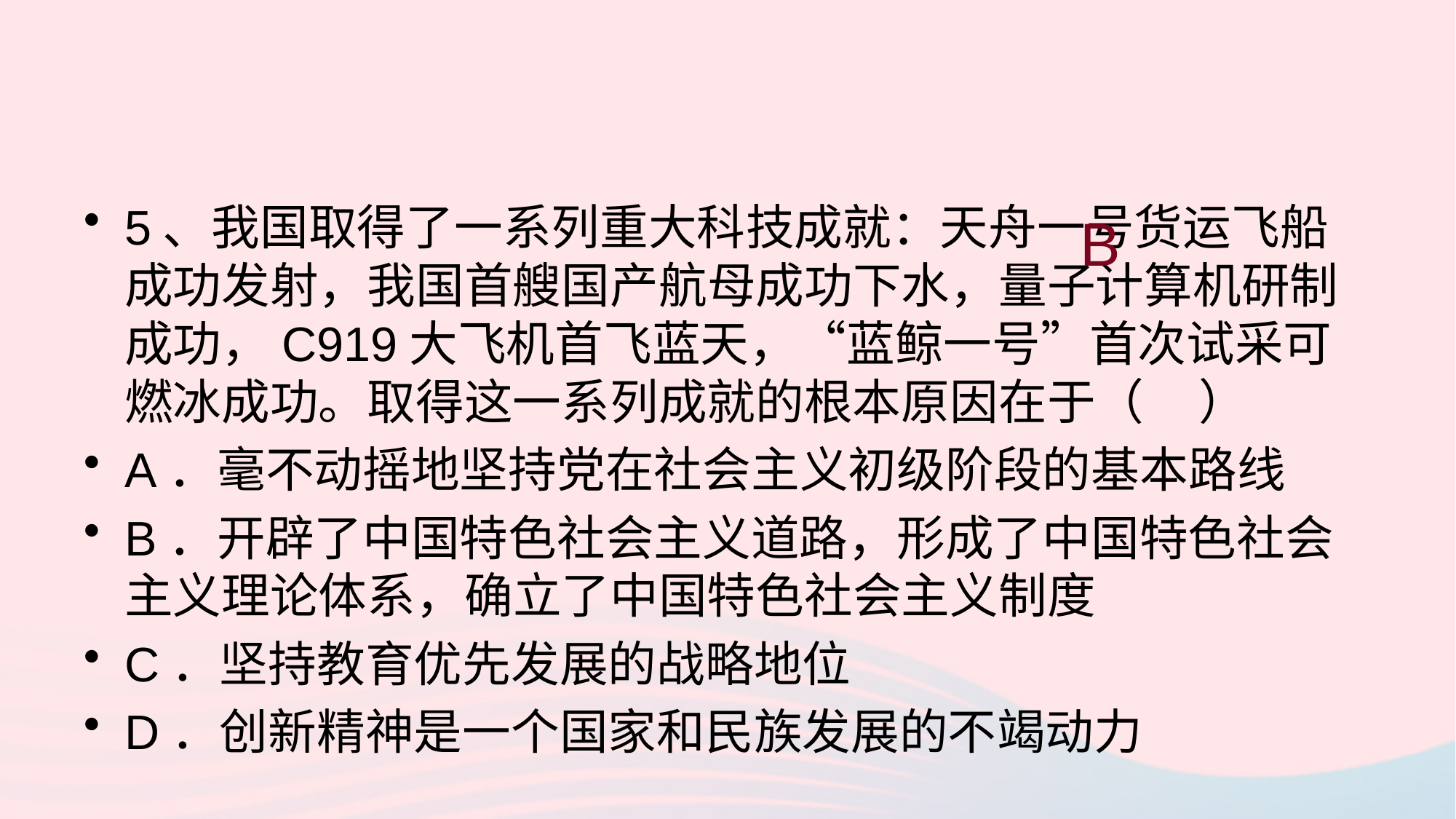

5、我国取得了一系列重大科技成就：天舟一号货运飞船成功发射，我国首艘国产航母成功下水，量子计算机研制成功，C919大飞机首飞蓝天，“蓝鲸一号”首次试采可燃冰成功。取得这一系列成就的根本原因在于（     ）
A．毫不动摇地坚持党在社会主义初级阶段的基本路线
B．开辟了中国特色社会主义道路，形成了中国特色社会主义理论体系，确立了中国特色社会主义制度
C．坚持教育优先发展的战略地位
D．创新精神是一个国家和民族发展的不竭动力
B